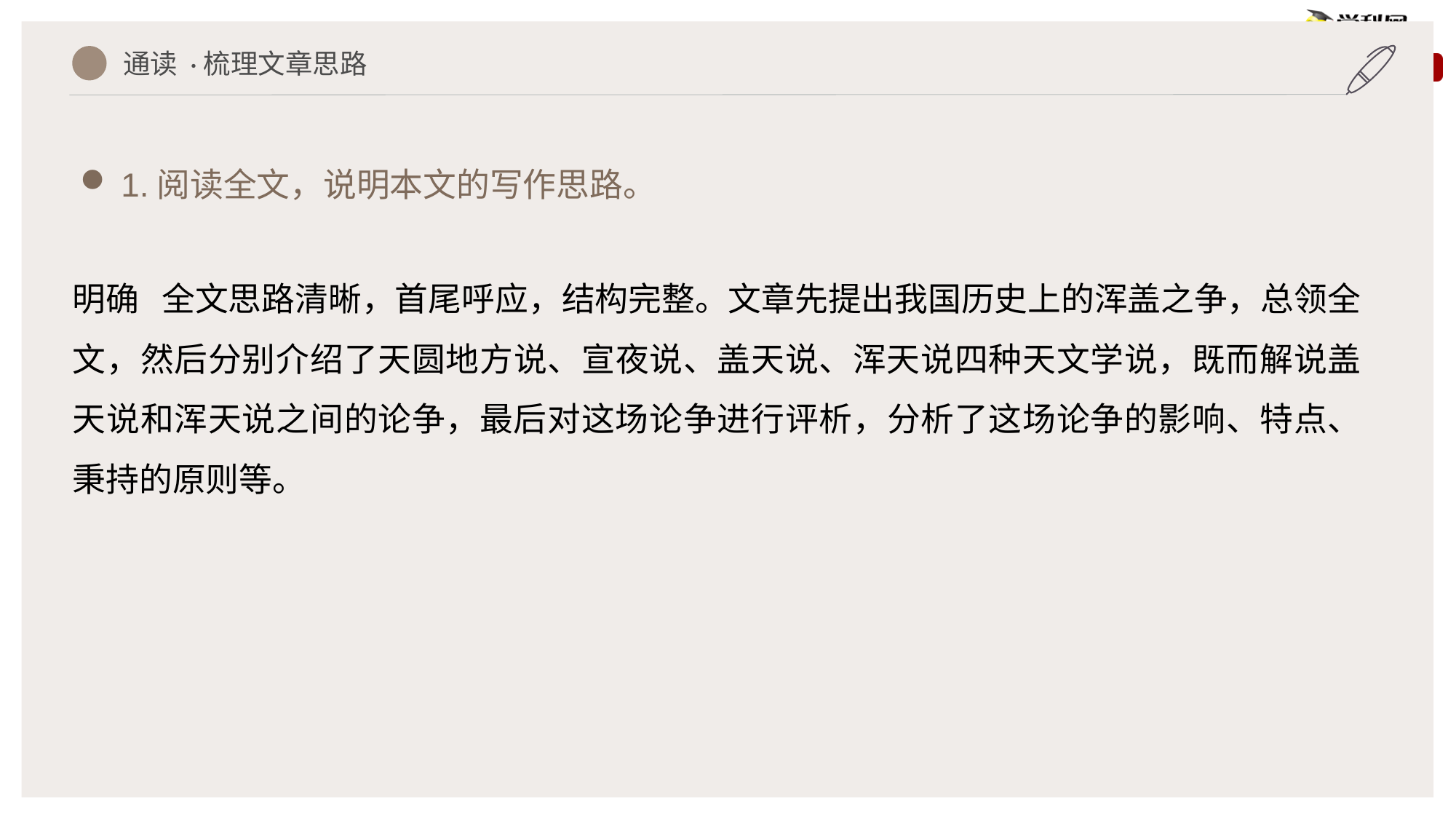

通读 ·梳理文章思路

1.阅读全文，说明本文的写作思路。
明确   全文思路清晰，首尾呼应，结构完整。文章先提出我国历史上的浑盖之争，总领全文，然后分别介绍了天圆地方说、宣夜说、盖天说、浑天说四种天文学说，既而解说盖天说和浑天说之间的论争，最后对这场论争进行评析，分析了这场论争的影响、特点、秉持的原则等。